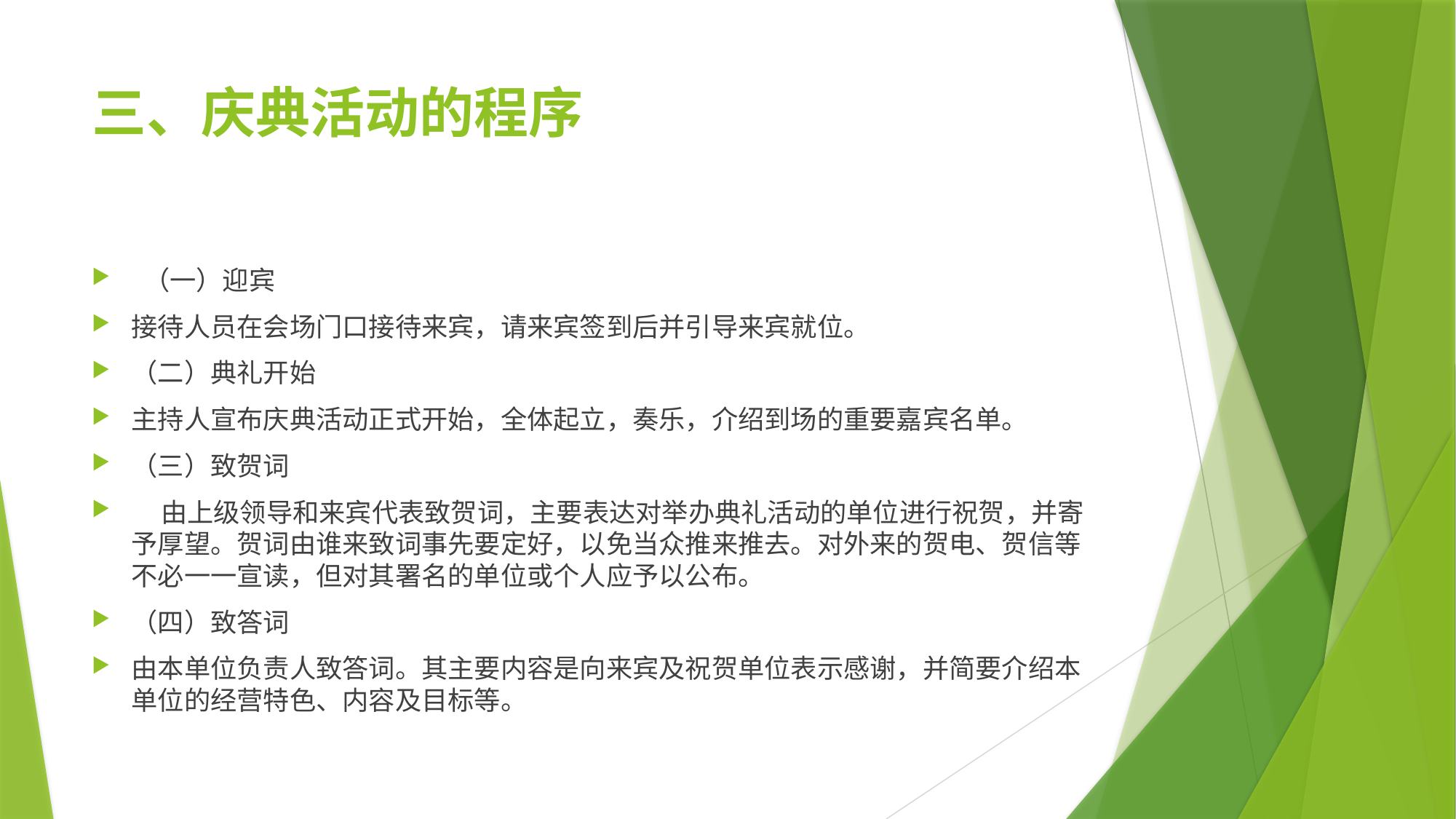

# 三、庆典活动的程序
 （一）迎宾
接待人员在会场门口接待来宾，请来宾签到后并引导来宾就位。
（二）典礼开始
主持人宣布庆典活动正式开始，全体起立，奏乐，介绍到场的重要嘉宾名单。
（三）致贺词
    由上级领导和来宾代表致贺词，主要表达对举办典礼活动的单位进行祝贺，并寄予厚望。贺词由谁来致词事先要定好，以免当众推来推去。对外来的贺电、贺信等不必一一宣读，但对其署名的单位或个人应予以公布。
（四）致答词
由本单位负责人致答词。其主要内容是向来宾及祝贺单位表示感谢，并简要介绍本单位的经营特色、内容及目标等。